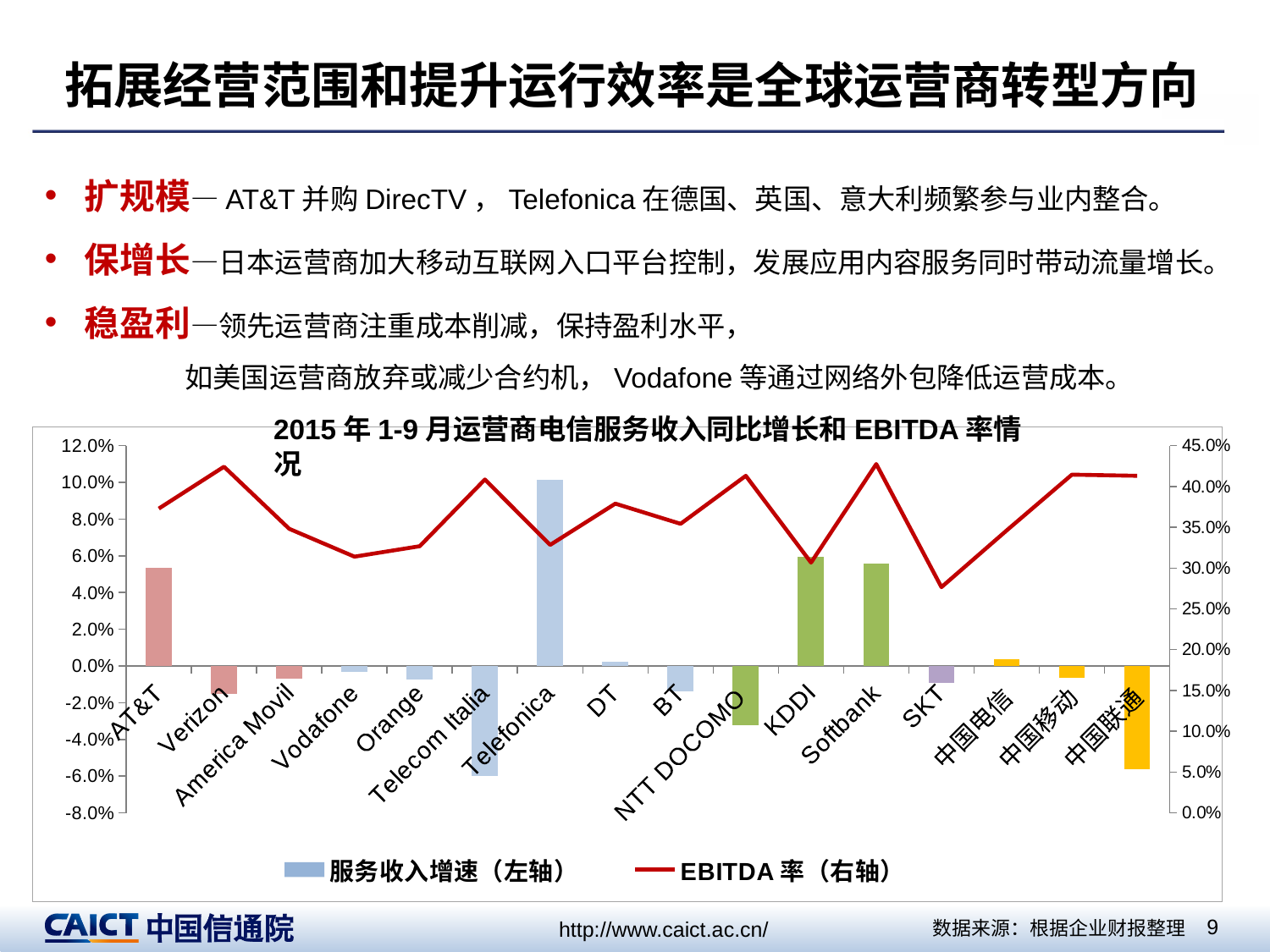

# 拓展经营范围和提升运行效率是全球运营商转型方向
扩规模—AT&T并购DirecTV，Telefonica在德国、英国、意大利频繁参与业内整合。
保增长—日本运营商加大移动互联网入口平台控制，发展应用内容服务同时带动流量增长。
稳盈利—领先运营商注重成本削减，保持盈利水平，
                     如美国运营商放弃或减少合约机，Vodafone等通过网络外包降低运营成本。
2015年1-9月运营商电信服务收入同比增长和EBITDA率情况

### Chart

| Category | 服务收入增速（左轴） | EBITDA率（右轴） |
|---|---|---|
| AT&T | 0.05350214416989998 | 0.3728651116710821 |
| Verizon | -0.015054158252249001 | 0.424161230195713 |
| America Movil | -0.0069326152517535915 | 0.348049151254117 |
| Vodafone | -0.003062132811109121 | 0.3139446554530661 |
| Orange | -0.007515411789152834 | 0.3267613497574771 |
| Telecom Italia | -0.05985464442469082 | 0.408507952170367 |
| Telefonica | 0.101625882739366 | 0.3283639941560582 |
| DT | 0.002410191667623131 | 0.3789405388901611 |
| BT | -0.013867259918427905 | 0.35418859978944334 |
| NTT DOCOMO  | -0.0322229412406014 | 0.41307141545805 |
| KDDI | 0.05939041063406583 | 0.3067113196577621 |
| Softbank | 0.0558949696352722 | 0.42742578944708814 |
| SKT | -0.009117056071681355 | 0.27659105820234386 |
| 中国电信 | 0.003928713364015982 | 0.3461077410920671 |
| 中国移动 | -0.0065939189327933415 | 0.4144436799207371 |
| 中国联通 | -0.0564318574344765 | 0.41307141545805 |
数据来源：根据企业财报整理